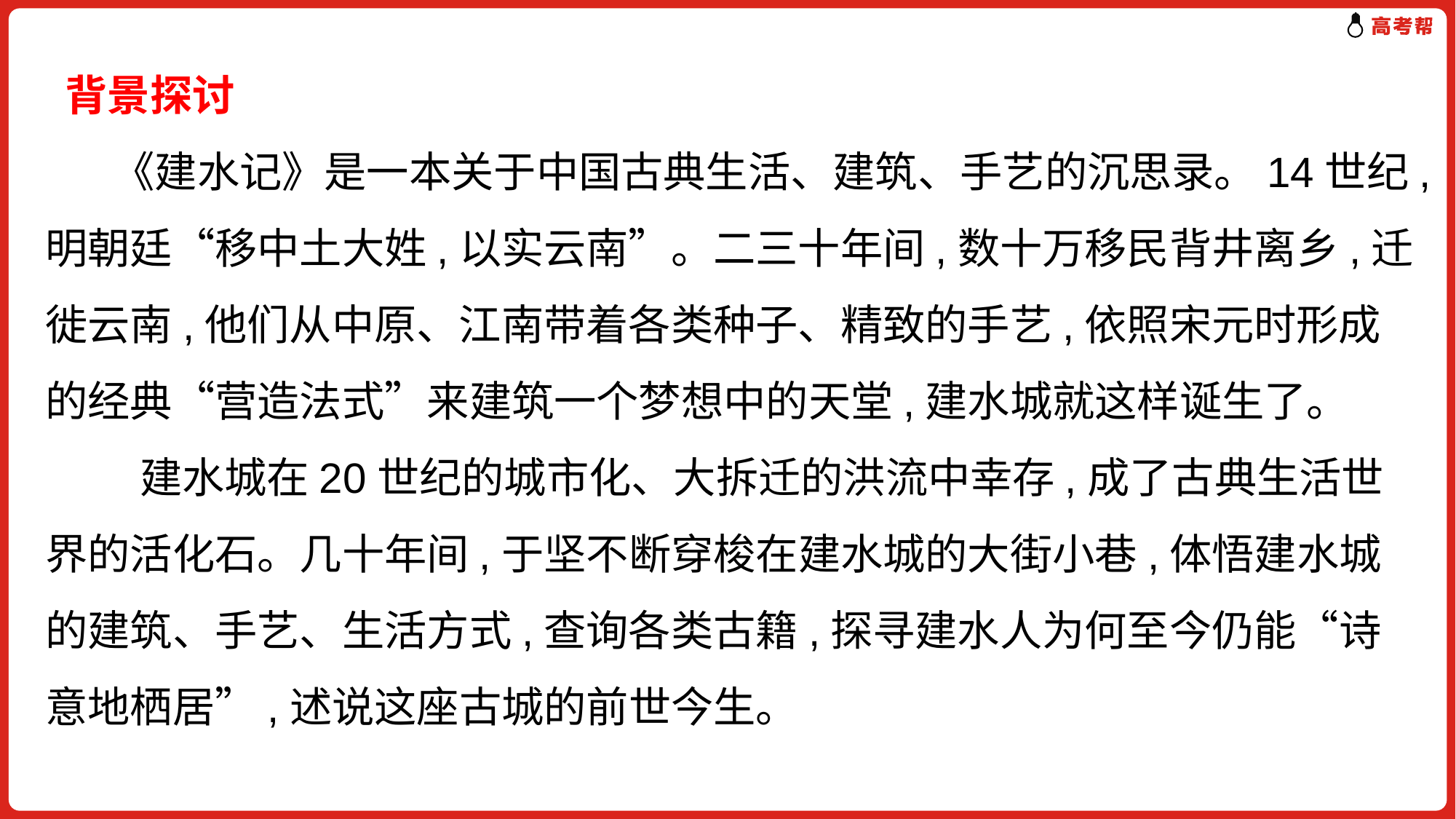

背景探讨
      《建水记》是一本关于中国古典生活、建筑、手艺的沉思录。14世纪,明朝廷“移中土大姓,以实云南”。二三十年间,数十万移民背井离乡,迁徙云南,他们从中原、江南带着各类种子、精致的手艺,依照宋元时形成的经典“营造法式”来建筑一个梦想中的天堂,建水城就这样诞生了。
　　 建水城在20世纪的城市化、大拆迁的洪流中幸存,成了古典生活世界的活化石。几十年间,于坚不断穿梭在建水城的大街小巷,体悟建水城的建筑、手艺、生活方式,查询各类古籍,探寻建水人为何至今仍能“诗意地栖居”,述说这座古城的前世今生。